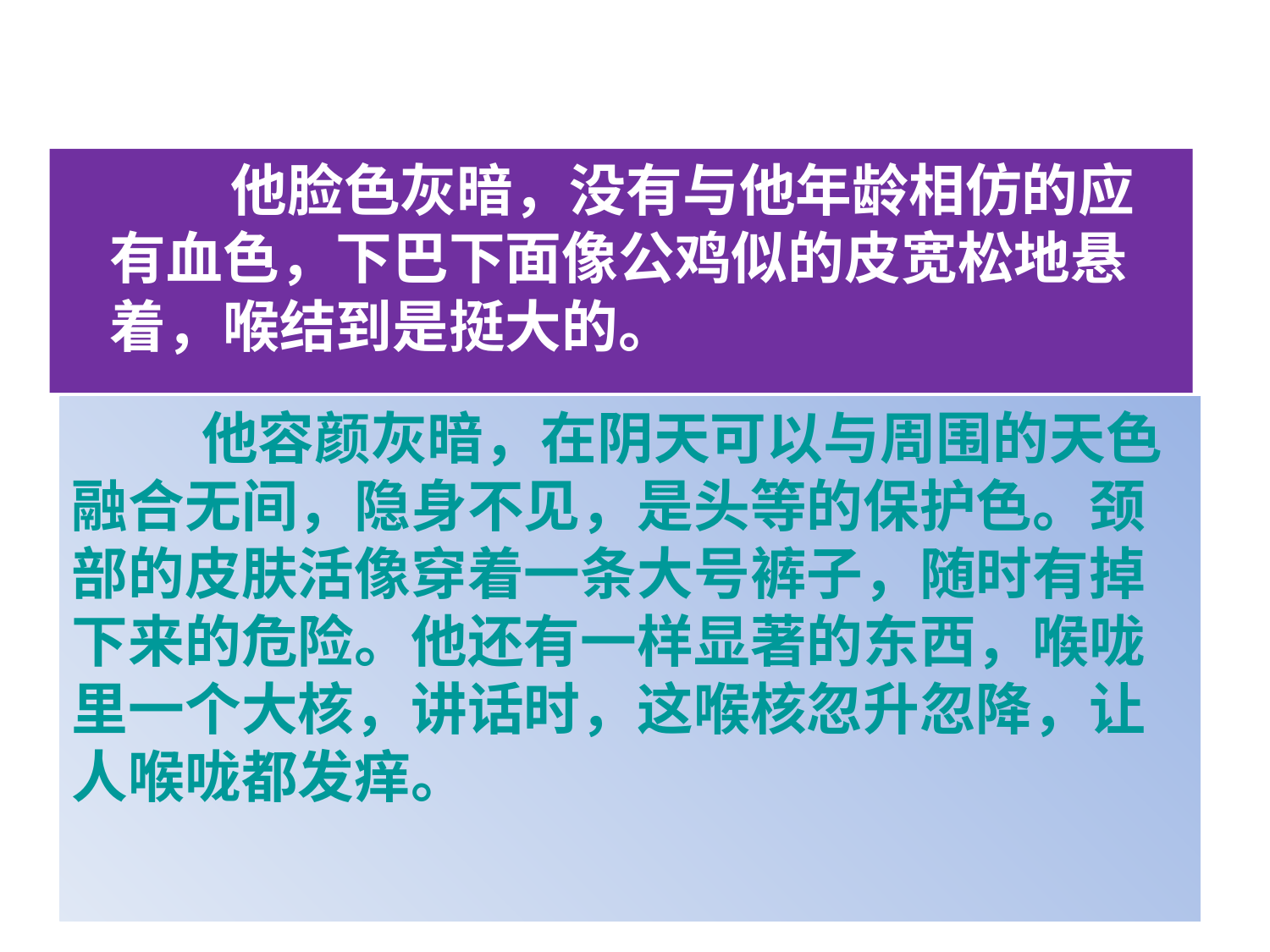

他脸色灰暗，没有与他年龄相仿的应有血色，下巴下面像公鸡似的皮宽松地悬着，喉结到是挺大的。

         他容颜灰暗，在阴天可以与周围的天色融合无间，隐身不见，是头等的保护色。颈部的皮肤活像穿着一条大号裤子，随时有掉下来的危险。他还有一样显著的东西，喉咙里一个大核，讲话时，这喉核忽升忽降，让人喉咙都发痒。